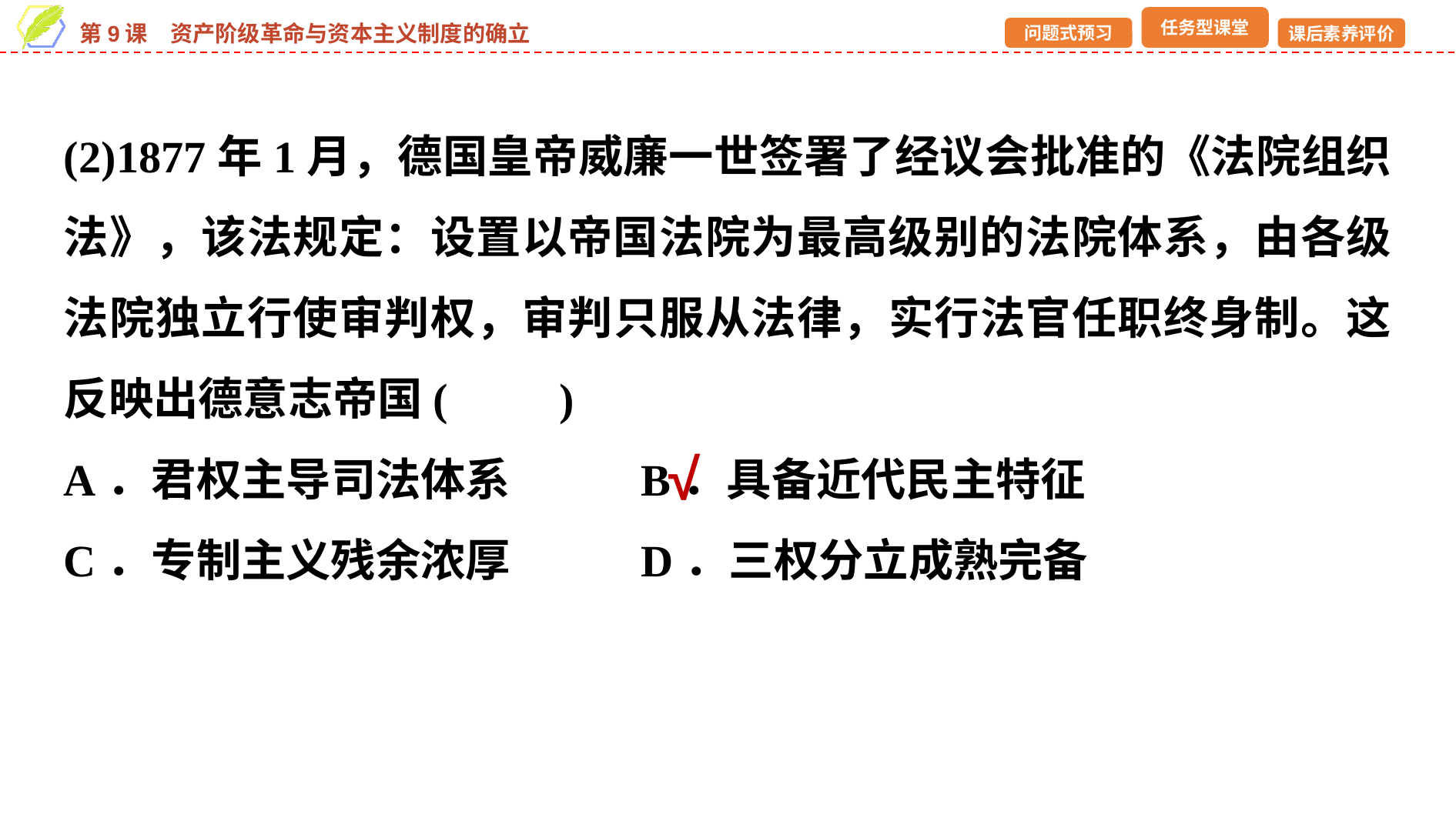

(2)1877年1月，德国皇帝威廉一世签署了经议会批准的《法院组织法》，该法规定：设置以帝国法院为最高级别的法院体系，由各级法院独立行使审判权，审判只服从法律，实行法官任职终身制。这反映出德意志帝国(　　)
A．君权主导司法体系    	B．具备近代民主特征
C．专制主义残余浓厚    	D．三权分立成熟完备
√